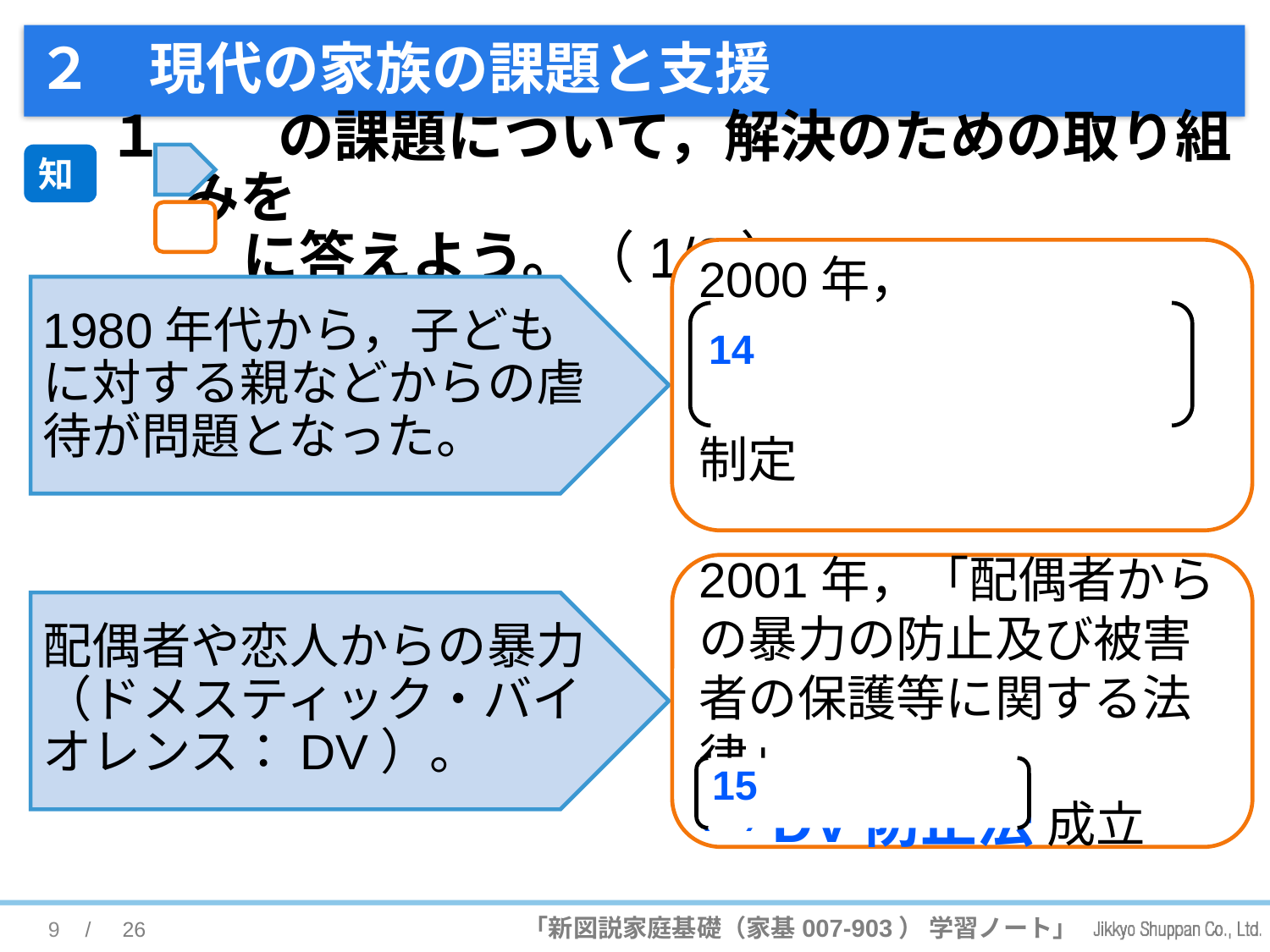

# ２　現代の家族の課題と支援
知
１　　の課題について，解決のための取り組みを
     　に答えよう。（1/2）

2000年，
(14) 児童虐待の防止等に関する法律
制定

1980年代から，子どもに対する親などからの虐待が問題となった。
14
2001年，「配偶者からの暴力の防止及び被害者の保護等に関する法律」
(15) DV防止法 成立
配偶者や恋人からの暴力（ドメスティック・バイオレンス：DV）。
15
9